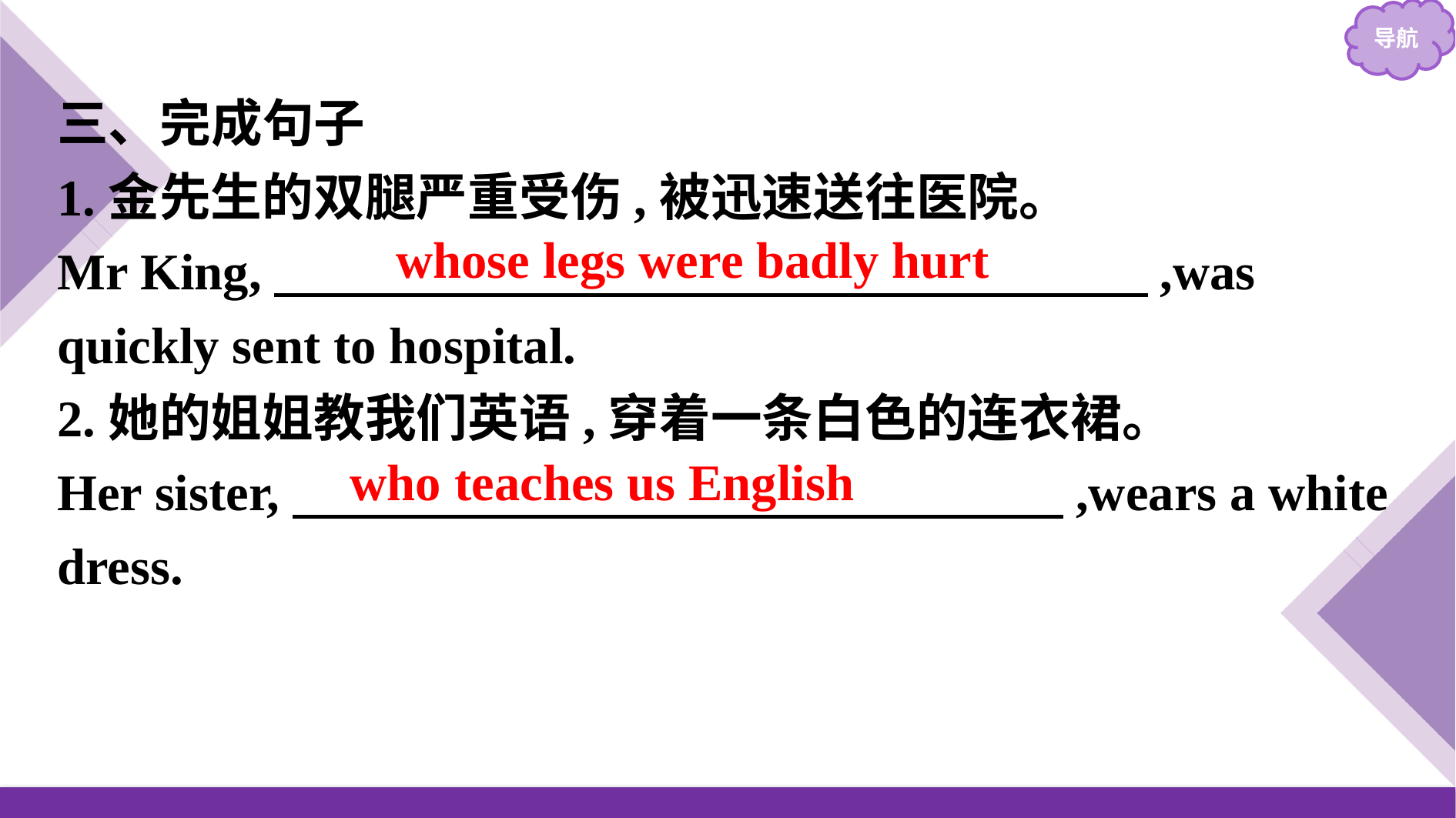

三、完成句子
1.金先生的双腿严重受伤,被迅速送往医院。
Mr King,　　　　　　　　　　　　　　　　　,was quickly sent to hospital.
2.她的姐姐教我们英语,穿着一条白色的连衣裙。
Her sister,　　　　　　　　　　　　　　　,wears a white dress.
whose legs were badly hurt
who teaches us English